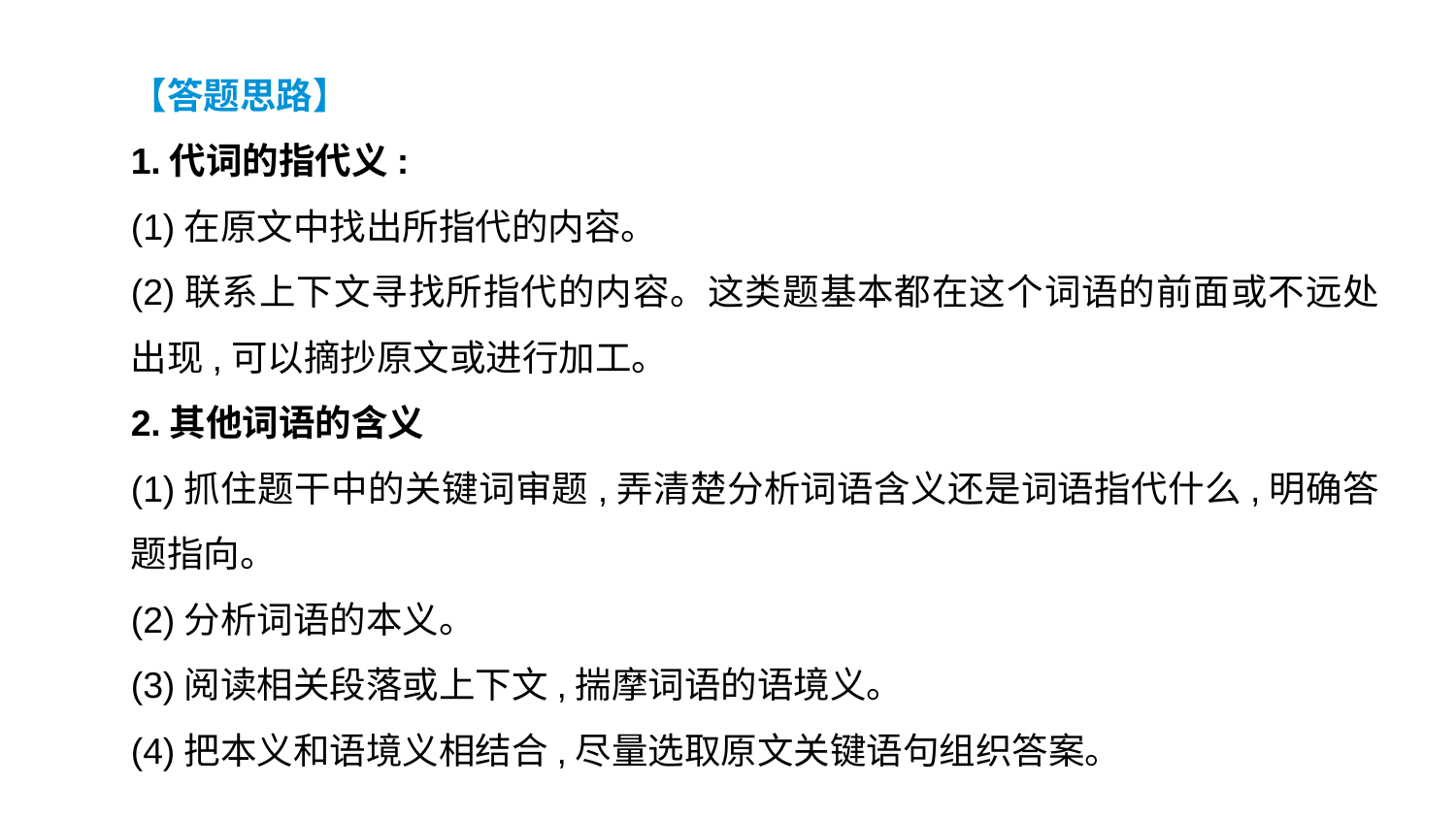

【答题思路】
1.代词的指代义:
(1)在原文中找出所指代的内容。
(2)联系上下文寻找所指代的内容。这类题基本都在这个词语的前面或不远处出现,可以摘抄原文或进行加工。
2.其他词语的含义
(1)抓住题干中的关键词审题,弄清楚分析词语含义还是词语指代什么,明确答题指向。
(2)分析词语的本义。
(3)阅读相关段落或上下文,揣摩词语的语境义。
(4)把本义和语境义相结合,尽量选取原文关键语句组织答案。